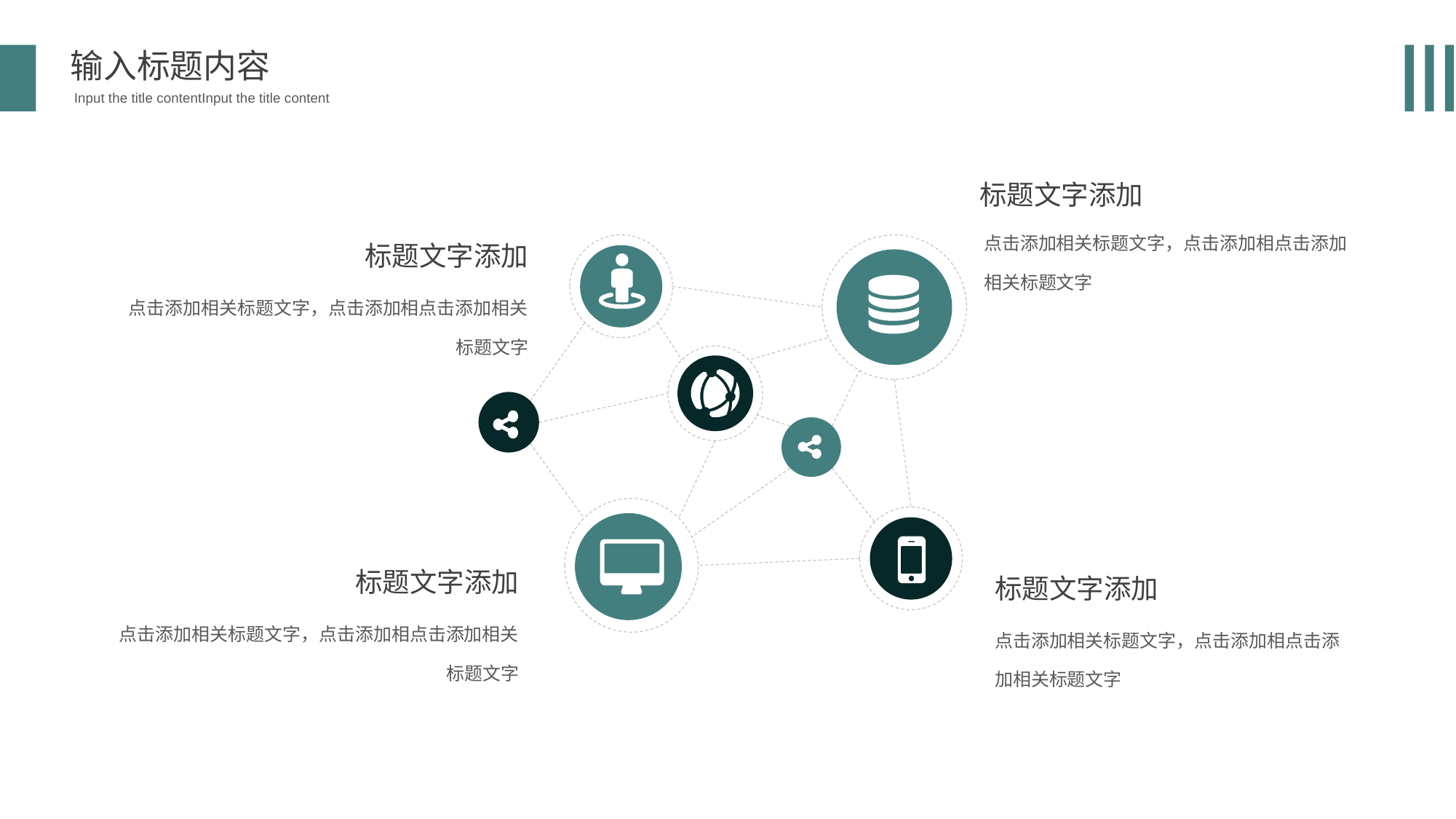

输入标题内容
Input the title contentInput the title content

标题文字添加
点击添加相关标题文字，点击添加相点击添加相关标题文字
标题文字添加
点击添加相关标题文字，点击添加相点击添加相关标题文字

标题文字添加
点击添加相关标题文字，点击添加相点击添加相关标题文字
标题文字添加
点击添加相关标题文字，点击添加相点击添加相关标题文字